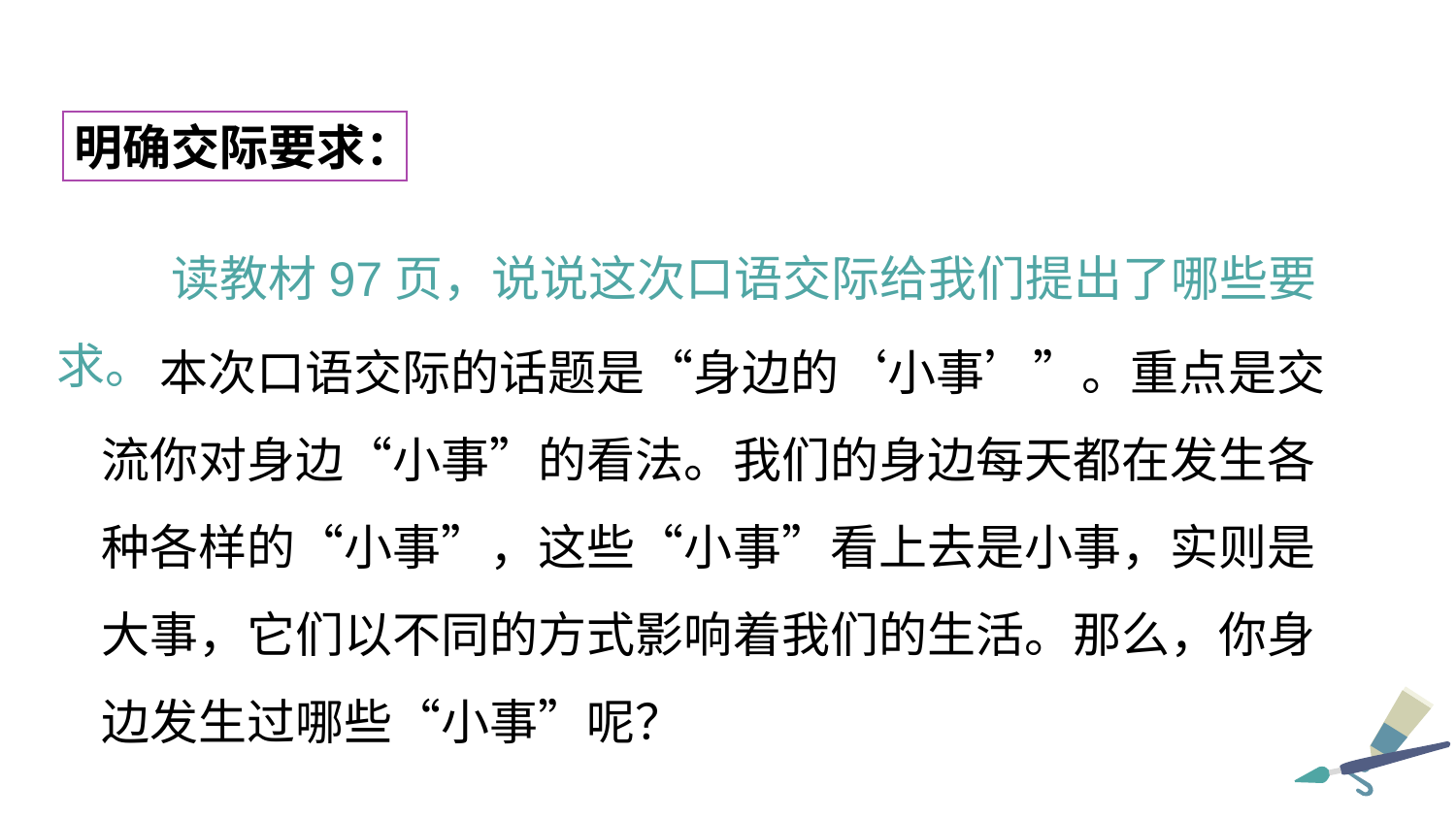

明确交际要求：
读教材97页，说说这次口语交际给我们提出了哪些要求。

本次口语交际的话题是“身边的‘小事’”。重点是交流你对身边“小事”的看法。我们的身边每天都在发生各种各样的“小事”，这些“小事”看上去是小事，实则是大事，它们以不同的方式影响着我们的生活。那么，你身边发生过哪些“小事”呢？